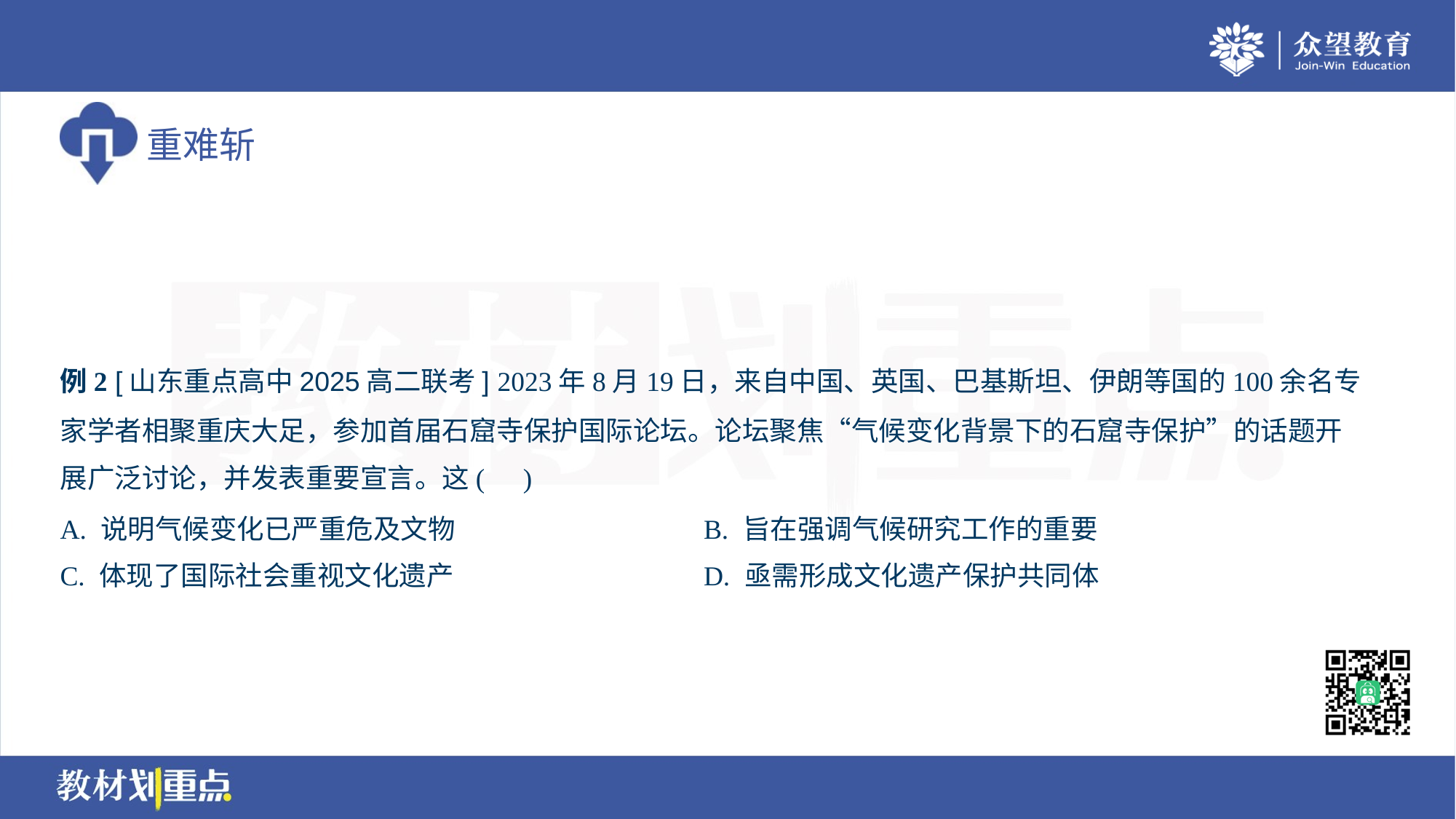

例2 [山东重点高中2025高二联考] 2023年8月19日，来自中国、英国、巴基斯坦、伊朗等国的100余名专
家学者相聚重庆大足，参加首届石窟寺保护国际论坛。论坛聚焦“气候变化背景下的石窟寺保护”的话题开
展广泛讨论，并发表重要宣言。这(     )
A. 说明气候变化已严重危及文物	B. 旨在强调气候研究工作的重要
C. 体现了国际社会重视文化遗产	D. 亟需形成文化遗产保护共同体